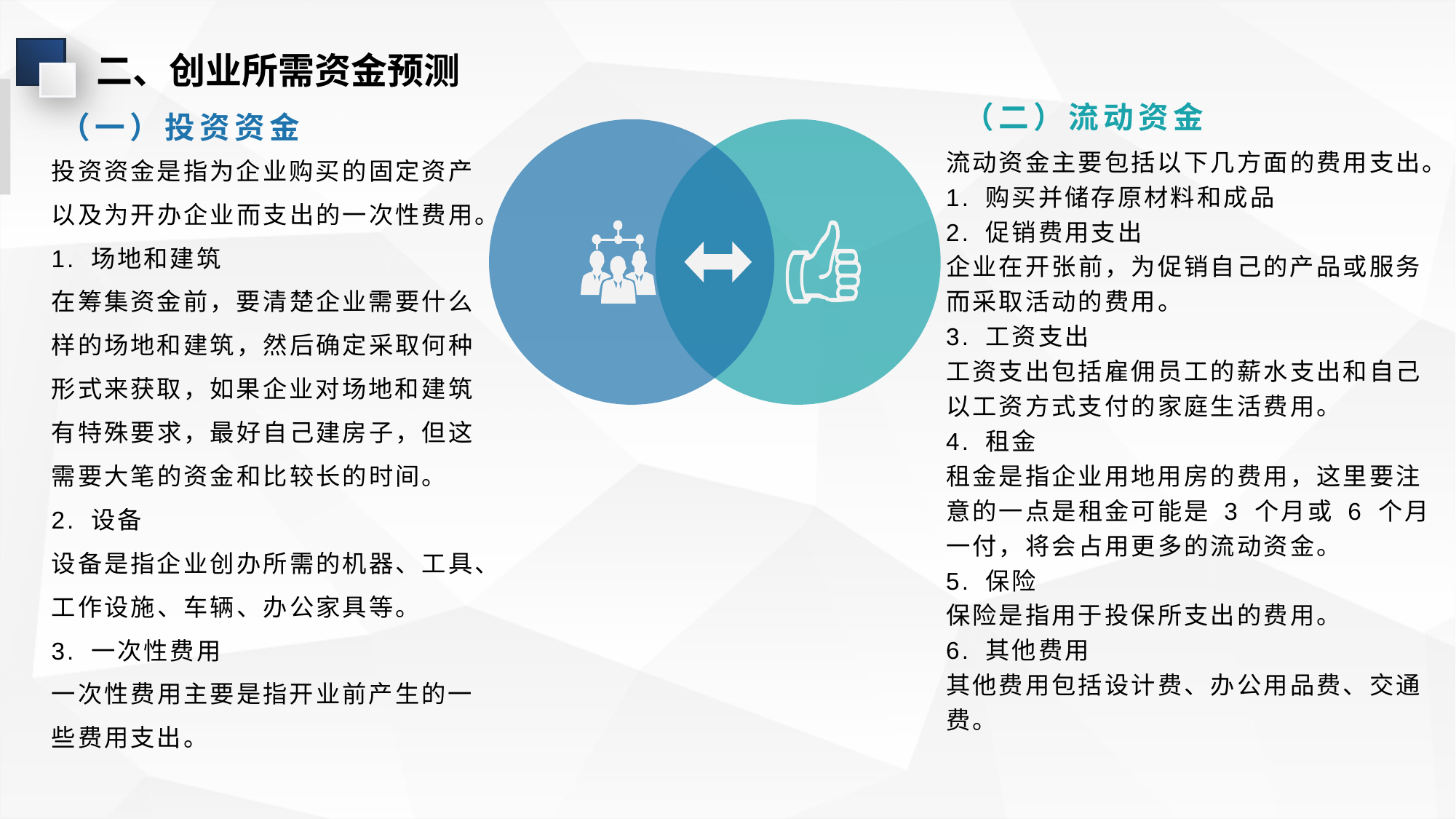

二、创业所需资金预测
（二）流动资金

（一）投资资金

投资资金是指为企业购买的固定资产以及为开办企业而支出的一次性费用。
1. 场地和建筑
在筹集资金前，要清楚企业需要什么样的场地和建筑，然后确定采取何种形式来获取，如果企业对场地和建筑有特殊要求，最好自己建房子，但这需要大笔的资金和比较长的时间。
2. 设备
设备是指企业创办所需的机器、工具、工作设施、车辆、办公家具等。
3. 一次性费用
一次性费用主要是指开业前产生的一些费用支出。
流动资金主要包括以下几方面的费用支出。
1. 购买并储存原材料和成品
2. 促销费用支出
企业在开张前，为促销自己的产品或服务而采取活动的费用。
3. 工资支出
工资支出包括雇佣员工的薪水支出和自己以工资方式支付的家庭生活费用。
4. 租金
租金是指企业用地用房的费用，这里要注意的一点是租金可能是 3 个月或 6 个月一付，将会占用更多的流动资金。
5. 保险
保险是指用于投保所支出的费用。
6. 其他费用
其他费用包括设计费、办公用品费、交通费。